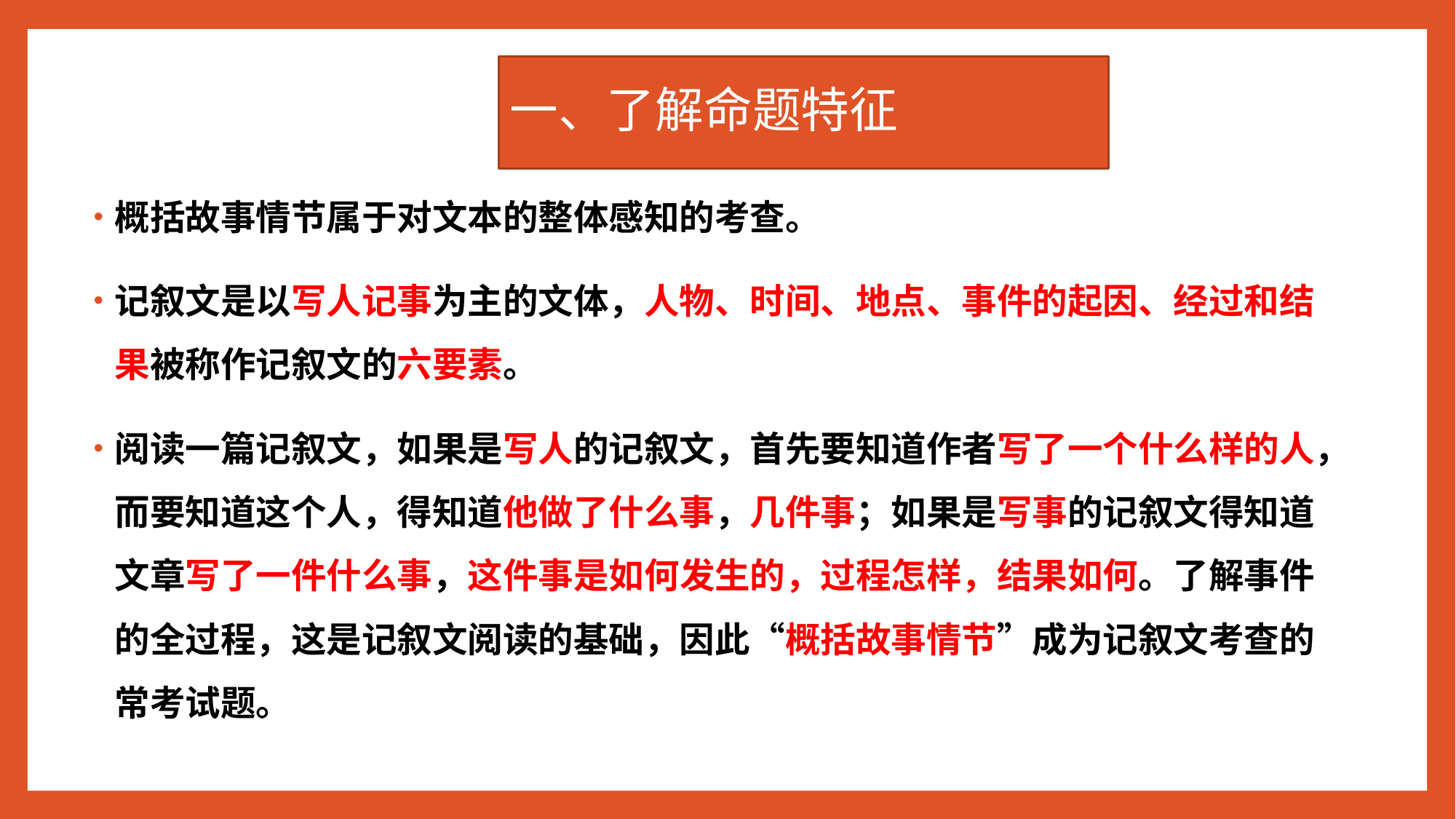

# 一、了解命题特征
概括故事情节属于对文本的整体感知的考查。
记叙文是以写人记事为主的文体，人物、时间、地点、事件的起因、经过和结果被称作记叙文的六要素。
阅读一篇记叙文，如果是写人的记叙文，首先要知道作者写了一个什么样的人，而要知道这个人，得知道他做了什么事，几件事；如果是写事的记叙文得知道文章写了一件什么事，这件事是如何发生的，过程怎样，结果如何。了解事件的全过程，这是记叙文阅读的基础，因此“概括故事情节”成为记叙文考查的常考试题。